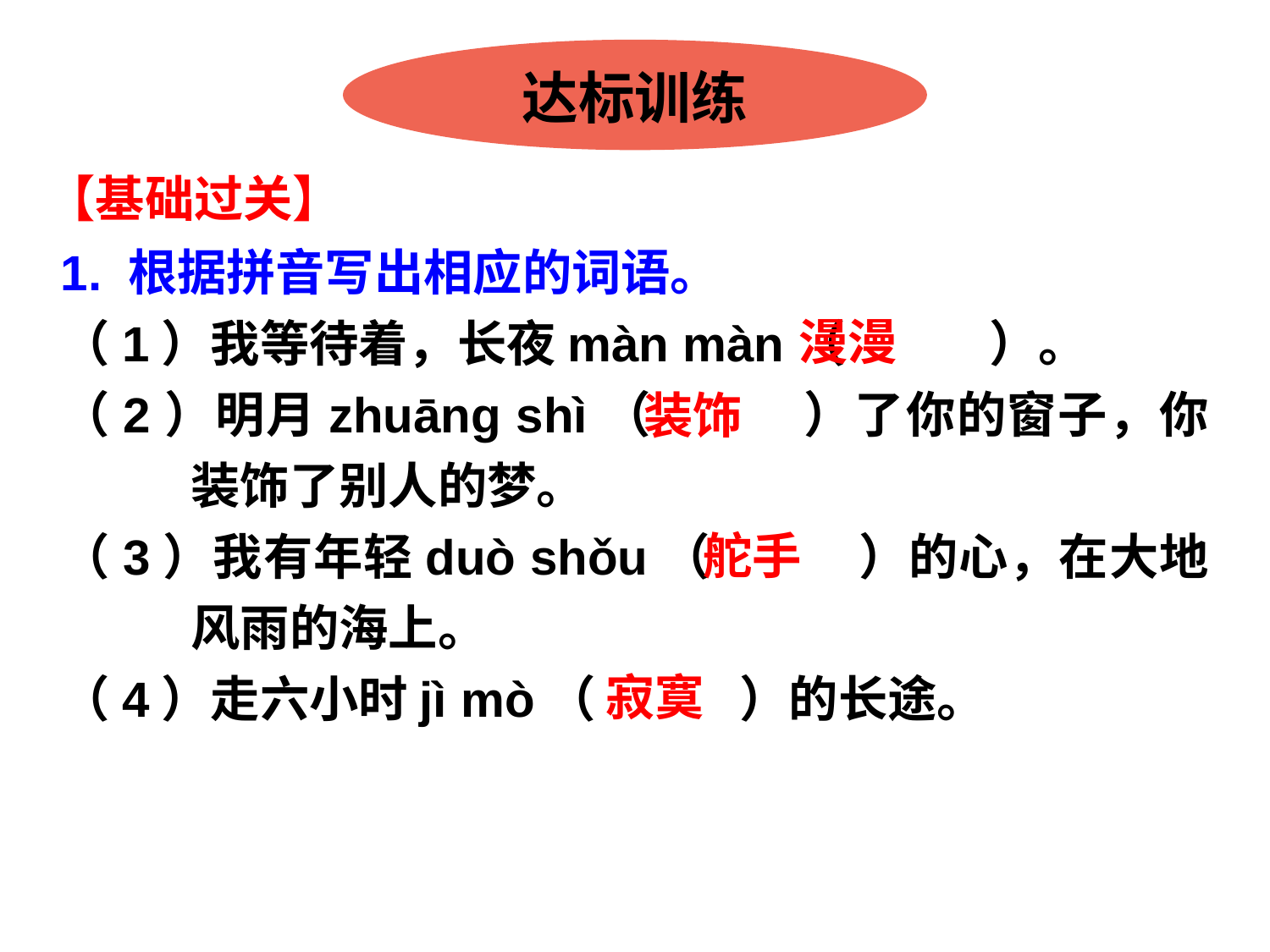

达标训练
【基础过关】
1. 根据拼音写出相应的词语。
（1）我等待着，长夜màn màn（　    　）。
（2）明月zhuāng shì（　    　）了你的窗子，你装饰了别人的梦。
（3）我有年轻duò shǒu（　    　）的心，在大地风雨的海上。
（4）走六小时jì mò（　    　）的长途。
漫漫
装饰
舵手
寂寞